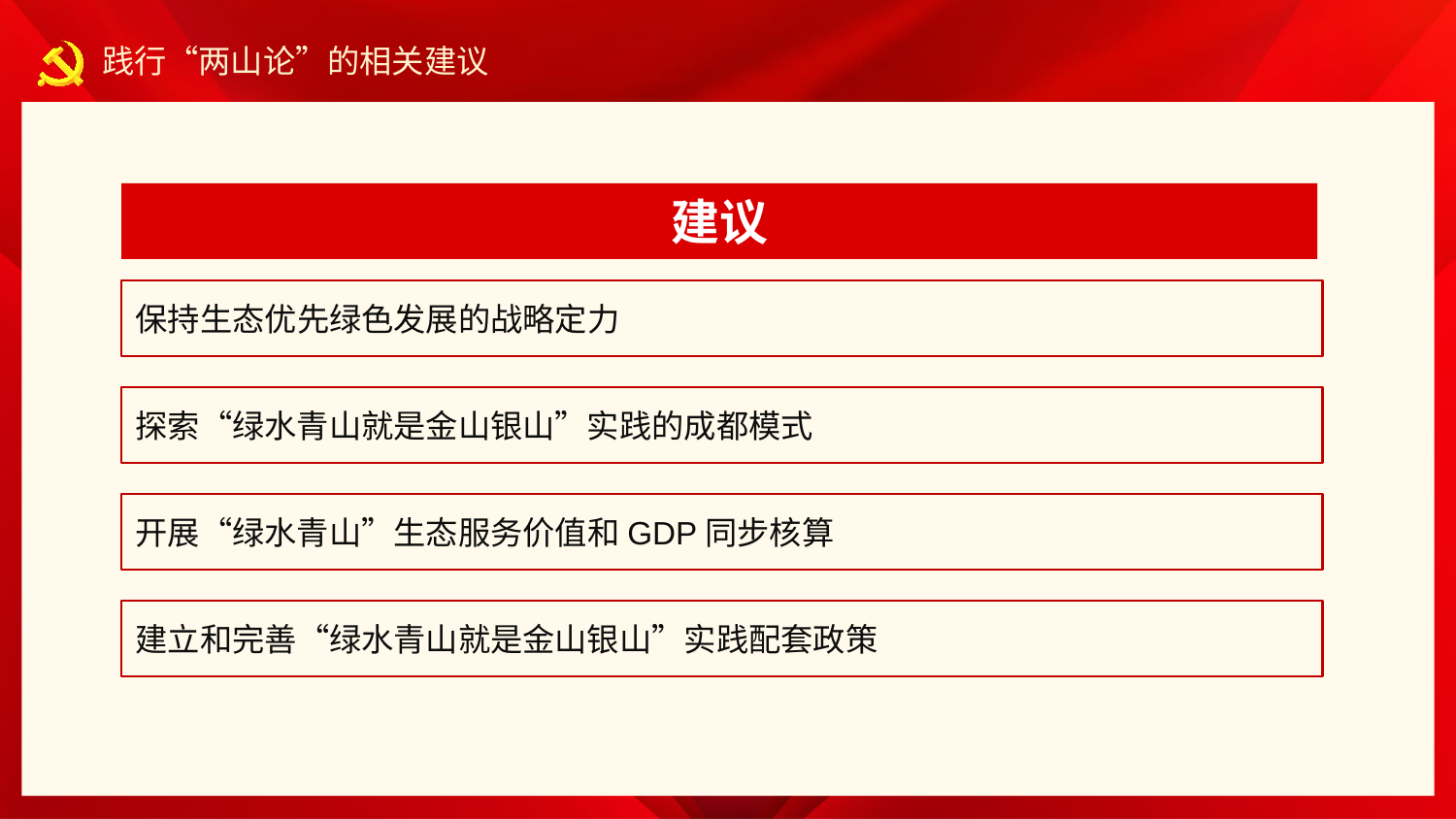

建议
保持生态优先绿色发展的战略定力
探索“绿水青山就是金山银山”实践的成都模式
开展“绿水青山”生态服务价值和GDP同步核算
建立和完善“绿水青山就是金山银山”实践配套政策